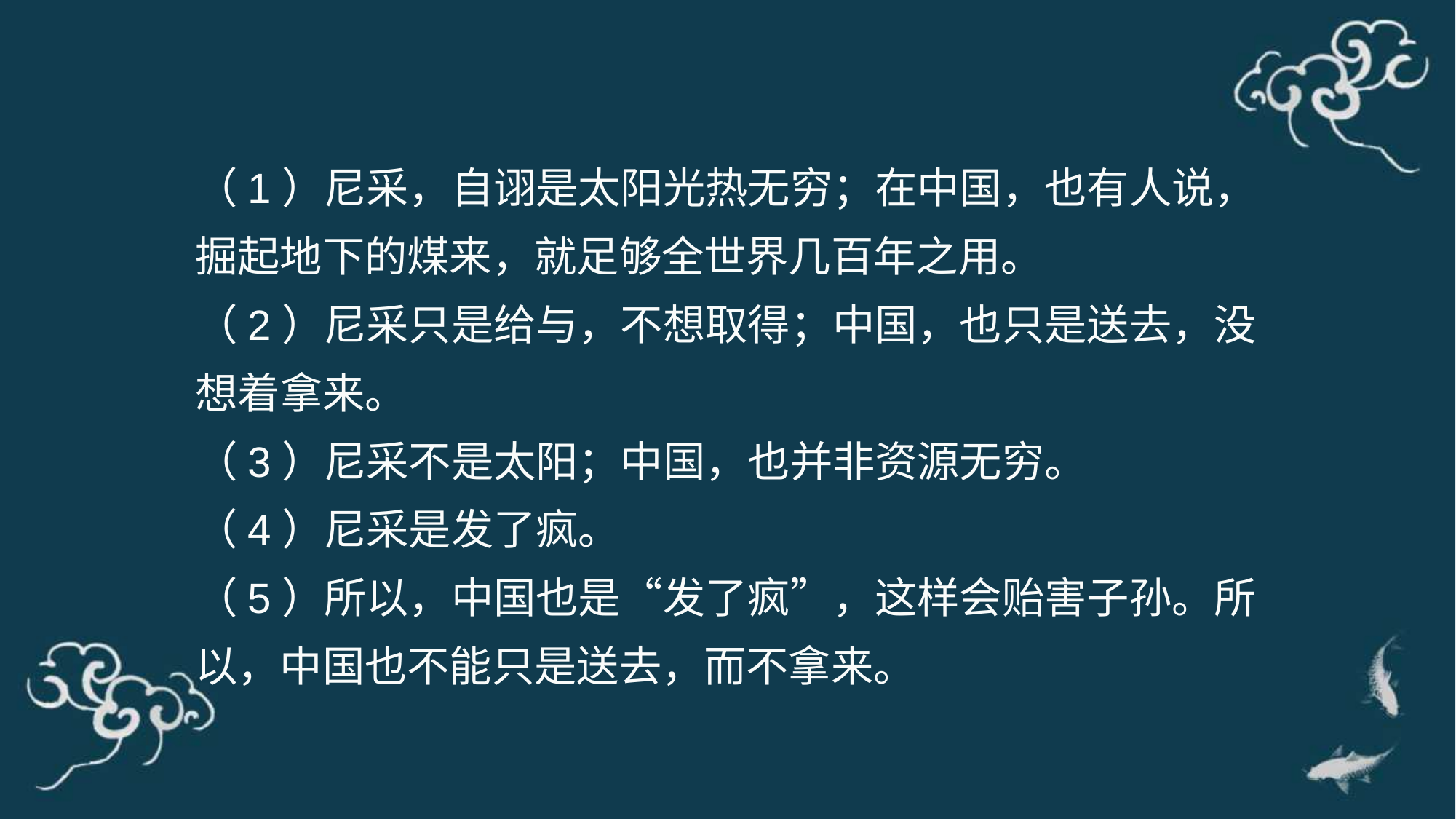

（1）尼采，自诩是太阳光热无穷；在中国，也有人说，掘起地下的煤来，就足够全世界几百年之用。
（2）尼采只是给与，不想取得；中国，也只是送去，没想着拿来。
（3）尼采不是太阳；中国，也并非资源无穷。
（4）尼采是发了疯。
（5）所以，中国也是“发了疯”，这样会贻害子孙。所以，中国也不能只是送去，而不拿来。